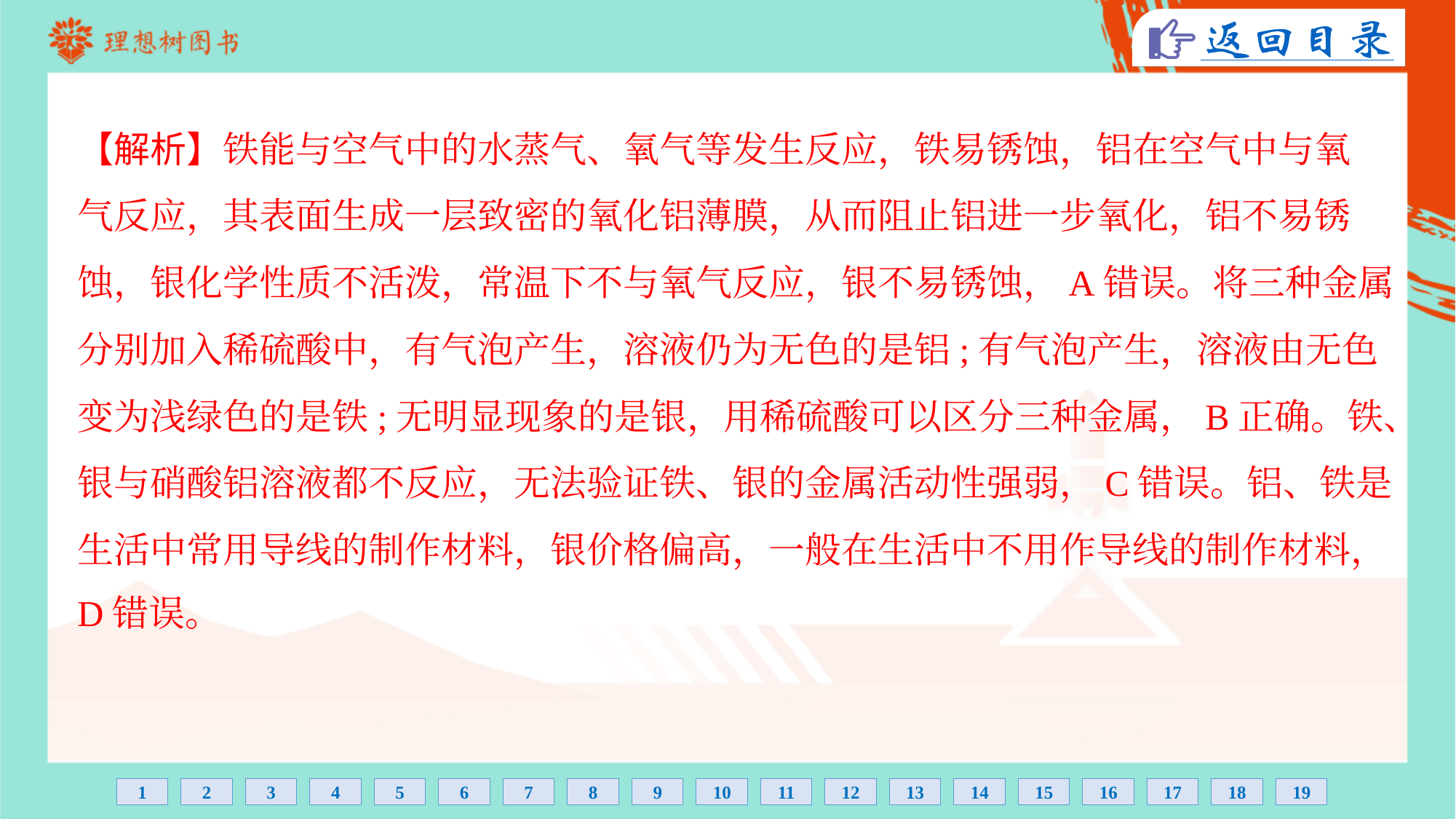

【解析】铁能与空气中的水蒸气、氧气等发生反应，铁易锈蚀，铝在空气中与氧
气反应，其表面生成一层致密的氧化铝薄膜，从而阻止铝进一步氧化，铝不易锈
蚀，银化学性质不活泼，常温下不与氧气反应，银不易锈蚀，A错误。将三种金属
分别加入稀硫酸中，有气泡产生，溶液仍为无色的是铝;有气泡产生，溶液由无色
变为浅绿色的是铁;无明显现象的是银，用稀硫酸可以区分三种金属，B正确。铁、
银与硝酸铝溶液都不反应，无法验证铁、银的金属活动性强弱，C错误。铝、铁是
生活中常用导线的制作材料，银价格偏高，一般在生活中不用作导线的制作材料，
D错误。